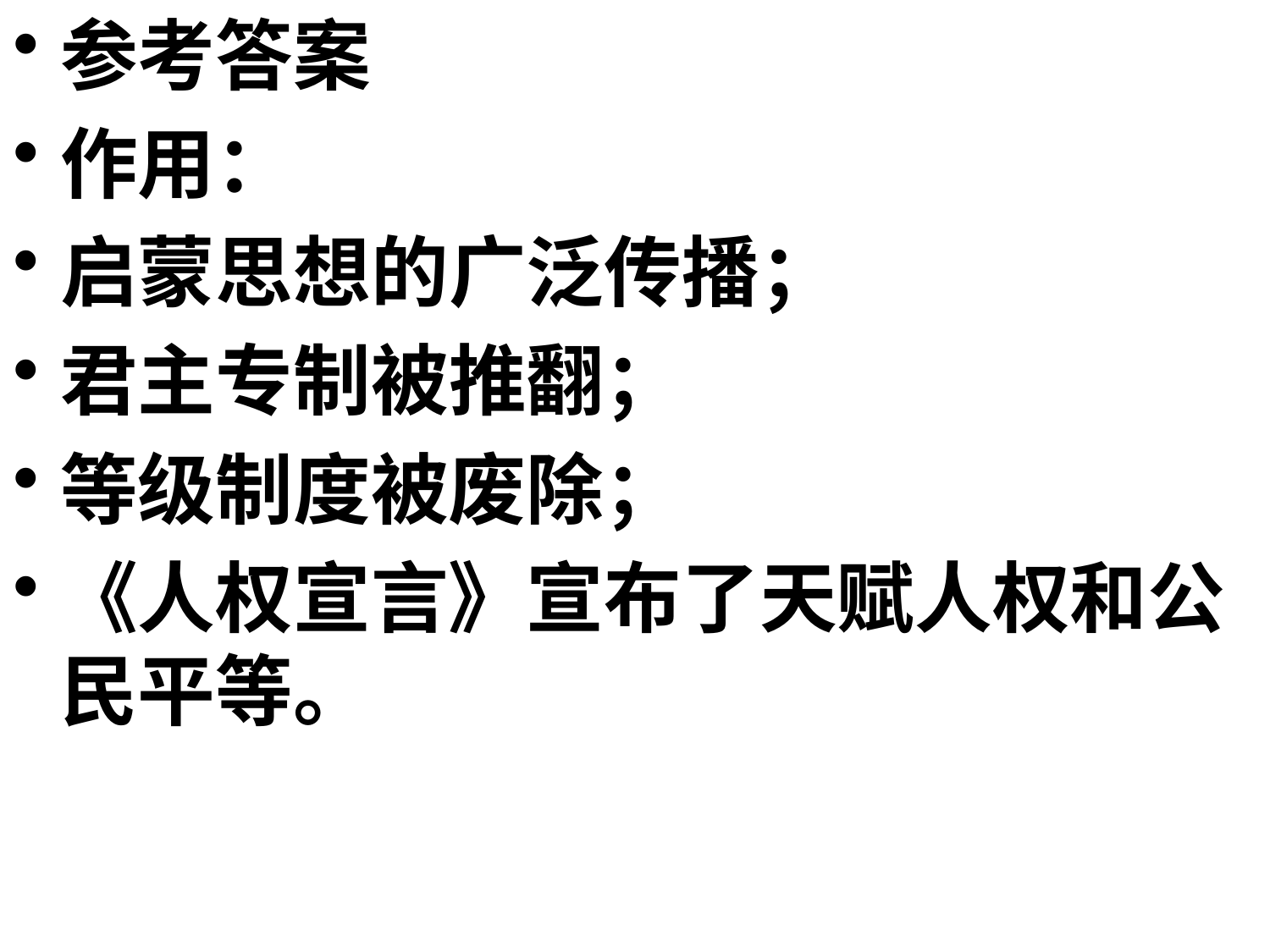

参考答案
作用：
启蒙思想的广泛传播；
君主专制被推翻；
等级制度被废除；
《人权宣言》宣布了天赋人权和公民平等。